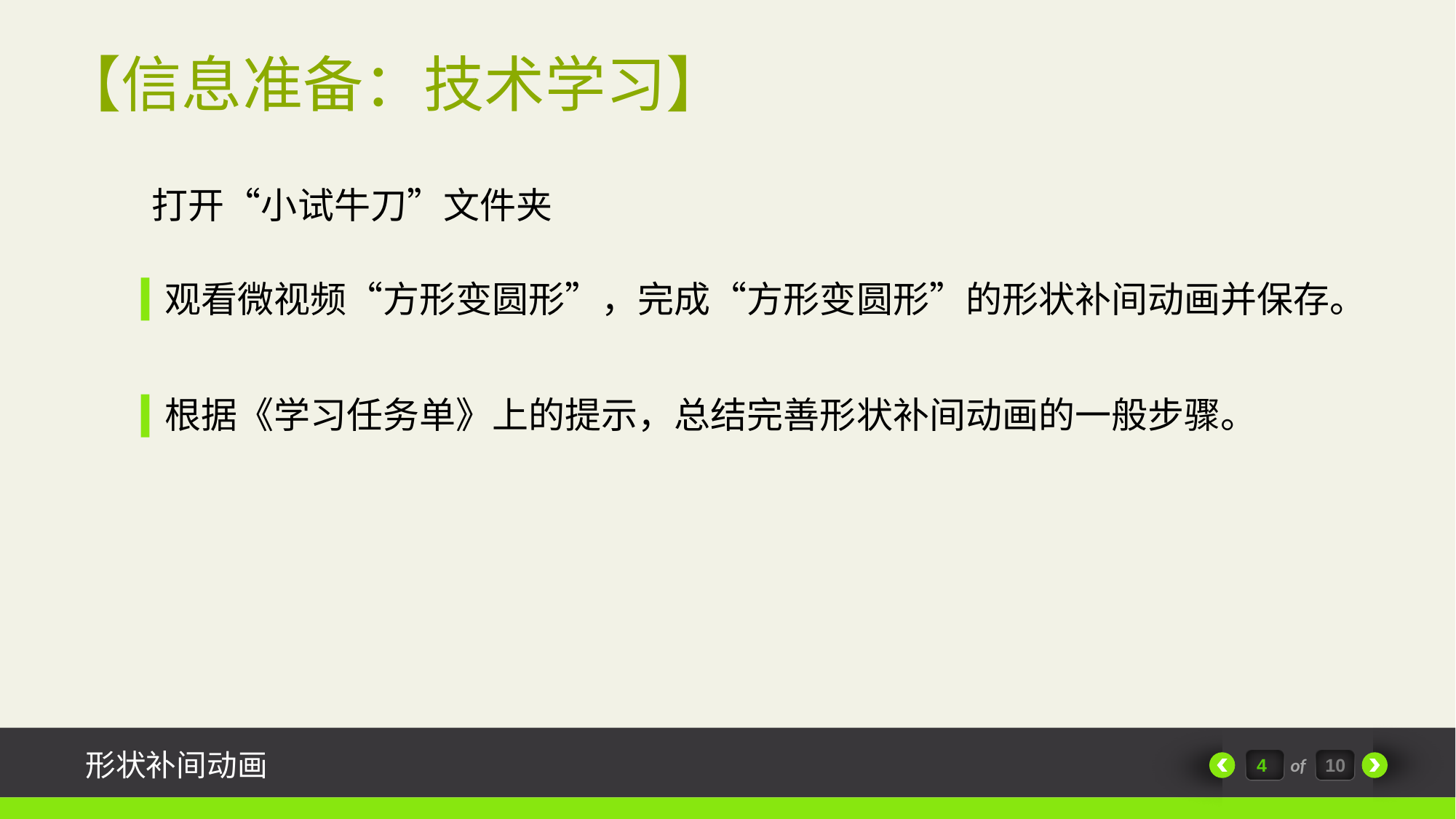

【信息准备：技术学习】
打开“小试牛刀”文件夹
观看微视频“方形变圆形”，完成“方形变圆形”的形状补间动画并保存。

根据《学习任务单》上的提示，总结完善形状补间动画的一般步骤。